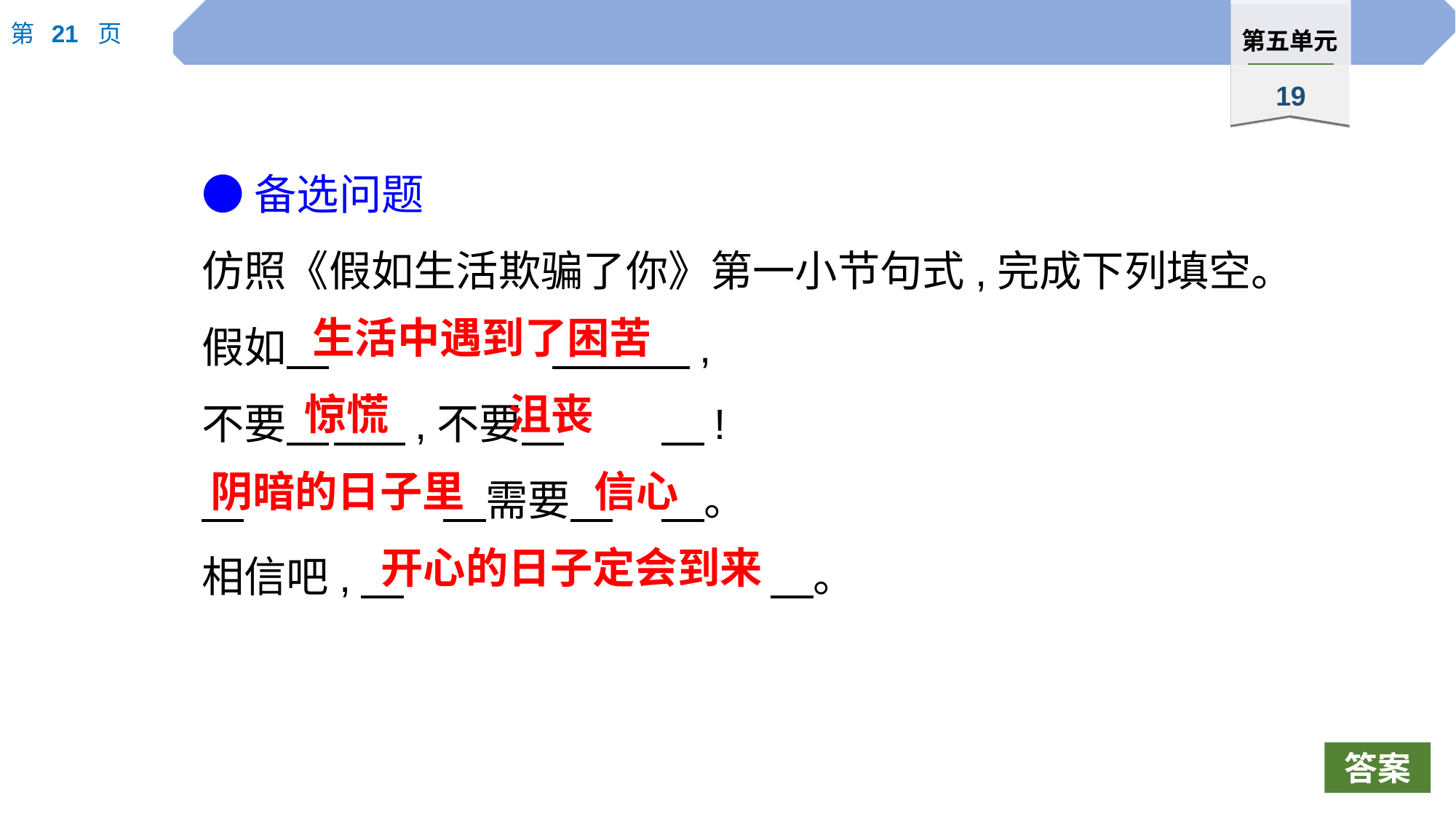

●备选问题

仿照《假如生活欺骗了你》第一小节句式,完成下列填空。
假如　			          　,
不要　	　   ,不要　	　!
　		　需要　	　。
相信吧,　				　。
生活中遇到了困苦
惊慌
沮丧
阴暗的日子里
信心
开心的日子定会到来
答案